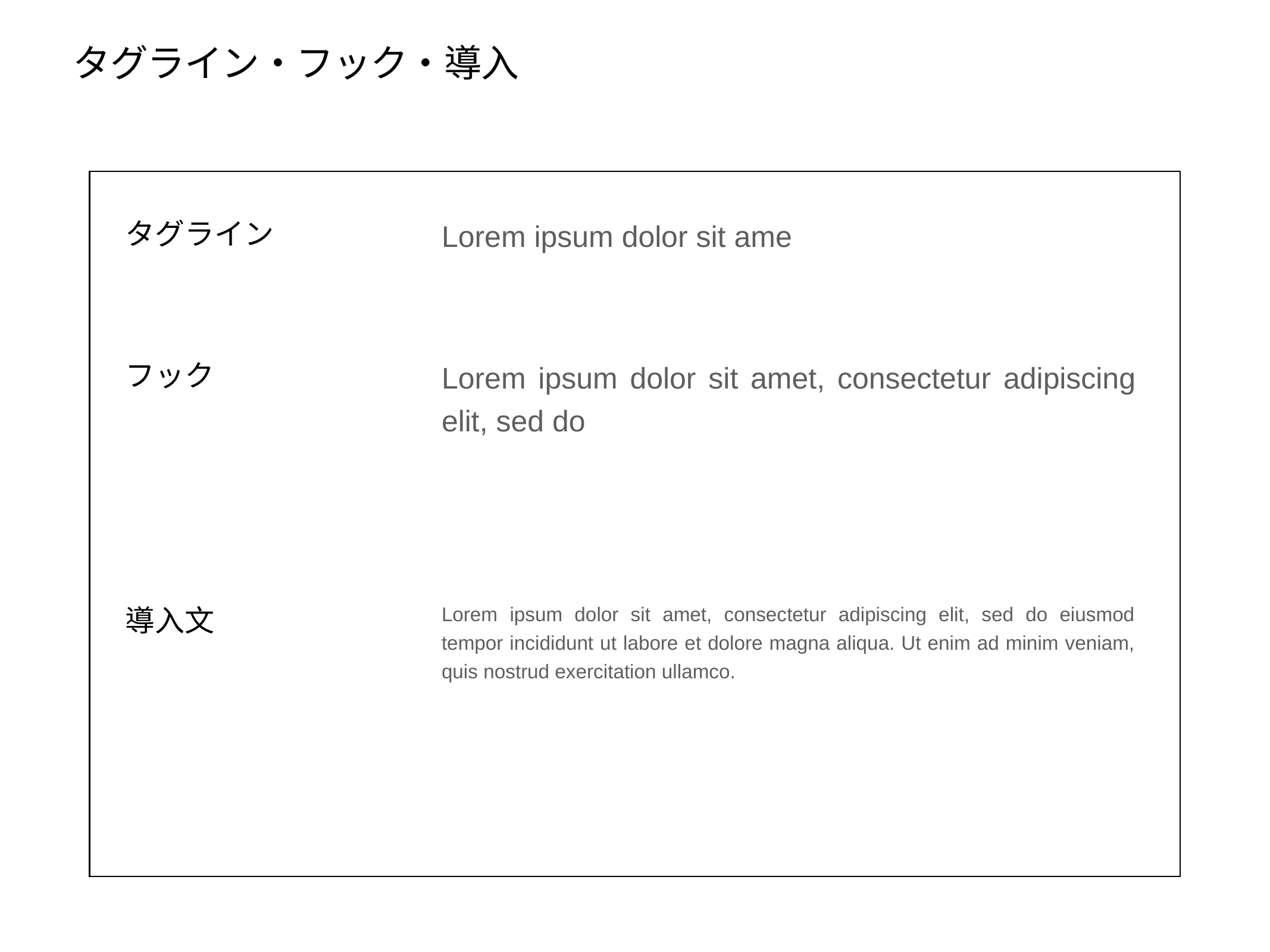

36
# タグライン・フック・導入

Lorem ipsum dolor sit ame
タグライン
Lorem ipsum dolor sit amet, consectetur adipiscing elit, sed do
フック
Lorem ipsum dolor sit amet, consectetur adipiscing elit, sed do eiusmod tempor incididunt ut labore et dolore magna aliqua. Ut enim ad minim veniam, quis nostrud exercitation ullamco.
導入文